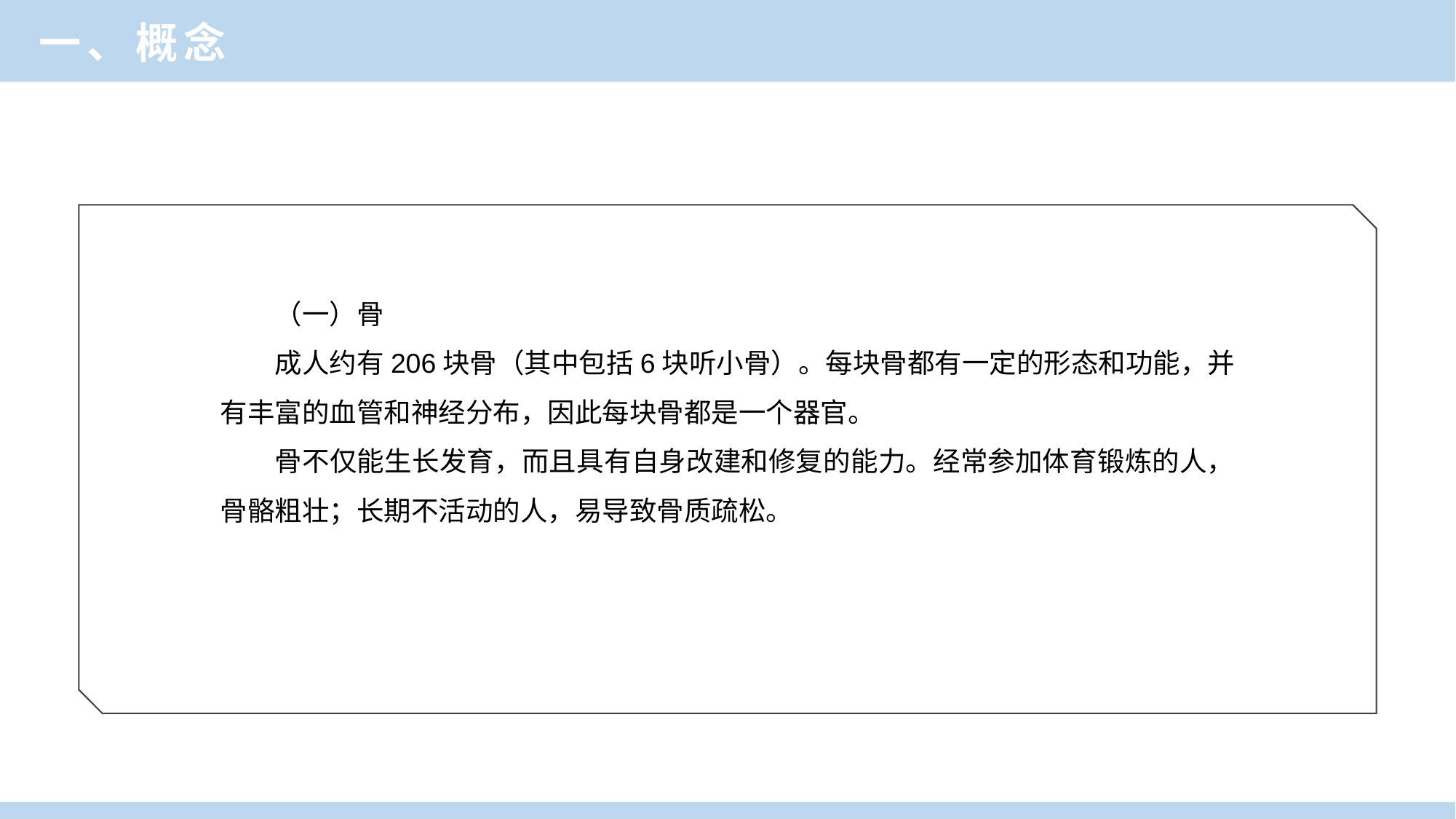

一、概念

（一）骨
成人约有206块骨（其中包括6块听小骨）。每块骨都有一定的形态和功能，并有丰富的血管和神经分布，因此每块骨都是一个器官。
骨不仅能生长发育，而且具有自身改建和修复的能力。经常参加体育锻炼的人，骨骼粗壮；长期不活动的人，易导致骨质疏松。